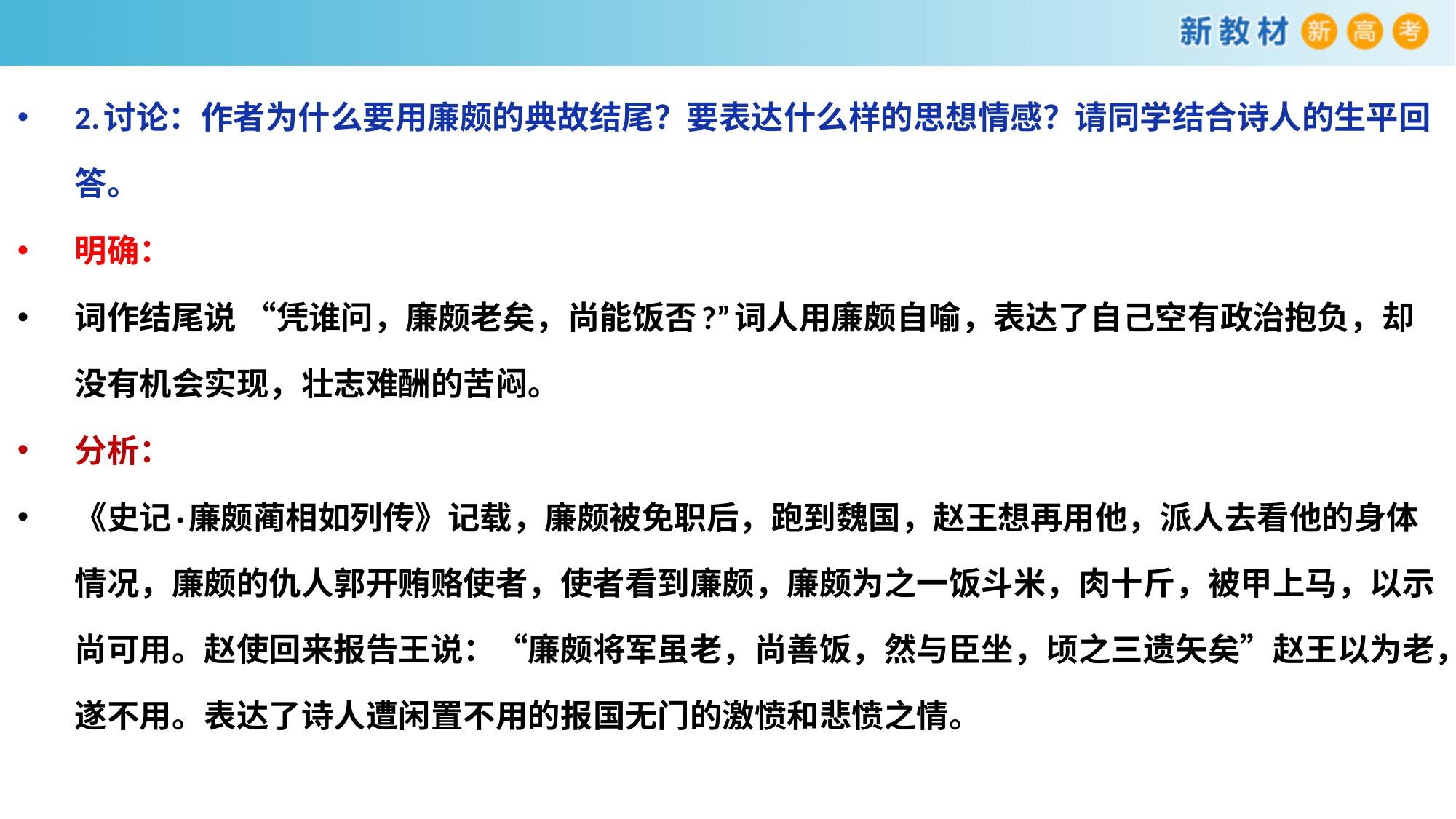

2.讨论：作者为什么要用廉颇的典故结尾？要表达什么样的思想情感？请同学结合诗人的生平回答。
明确：
词作结尾说 “凭谁问，廉颇老矣，尚能饭否?”词人用廉颇自喻，表达了自己空有政治抱负，却没有机会实现，壮志难酬的苦闷。
分析：
《史记·廉颇蔺相如列传》记载，廉颇被免职后，跑到魏国，赵王想再用他，派人去看他的身体情况，廉颇的仇人郭开贿赂使者，使者看到廉颇，廉颇为之一饭斗米，肉十斤，被甲上马，以示尚可用。赵使回来报告王说：“廉颇将军虽老，尚善饭，然与臣坐，顷之三遗矢矣”赵王以为老，遂不用。表达了诗人遭闲置不用的报国无门的激愤和悲愤之情。